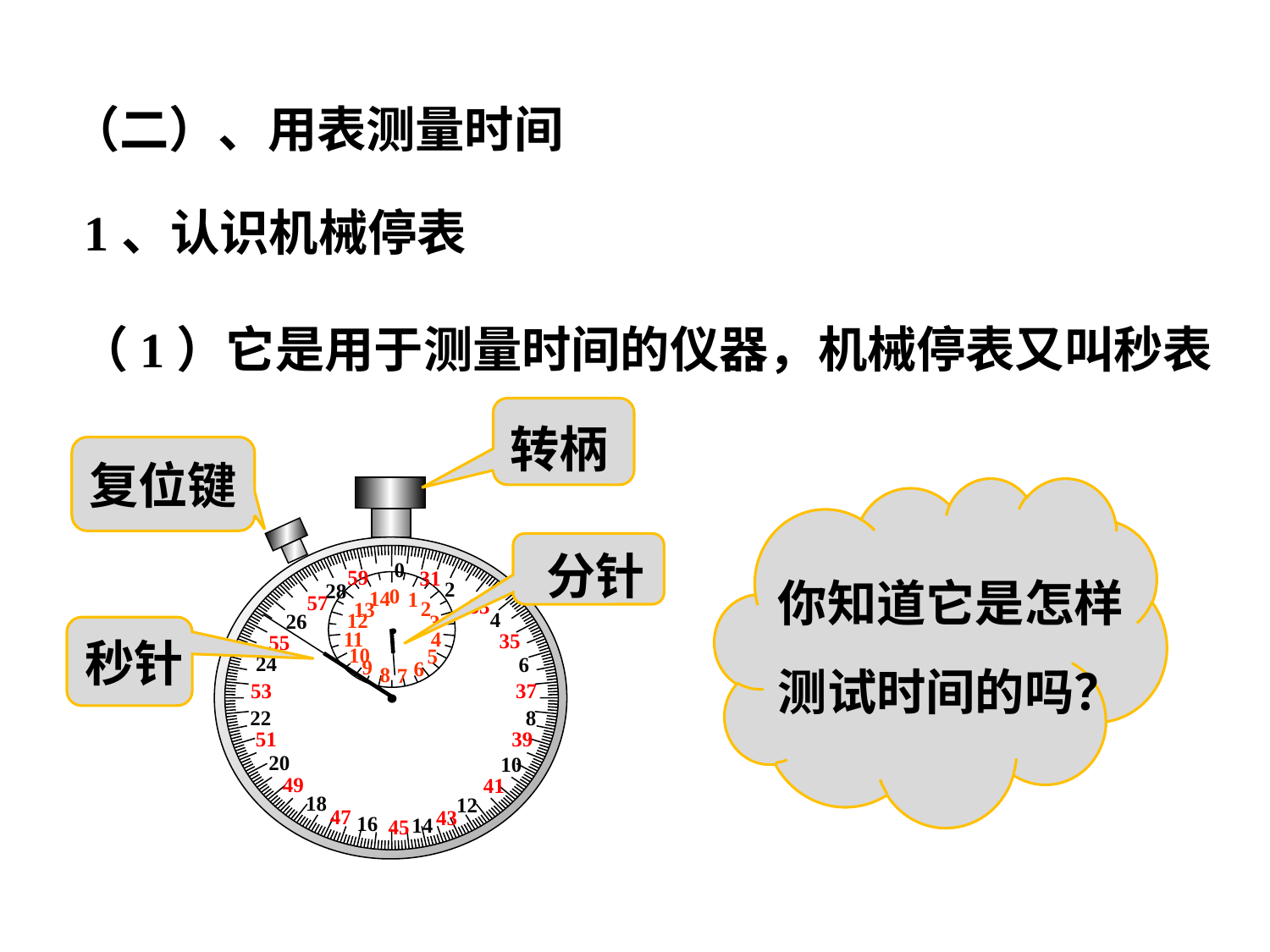

（二）、用表测量时间
1、认识机械停表
（1）它是用于测量时间的仪器，机械停表又叫秒表

转柄
复位键

0
59
31

2
28
0
14
1
57
33
2
13
4
12
26
3
4
11
35
55

10
5
24
6

9

6
8
7
37
53

22
8
51
39
20
10
49
41
18
12
47
43
16
14
45

分针

你知道它是怎样测试时间的吗？

秒针